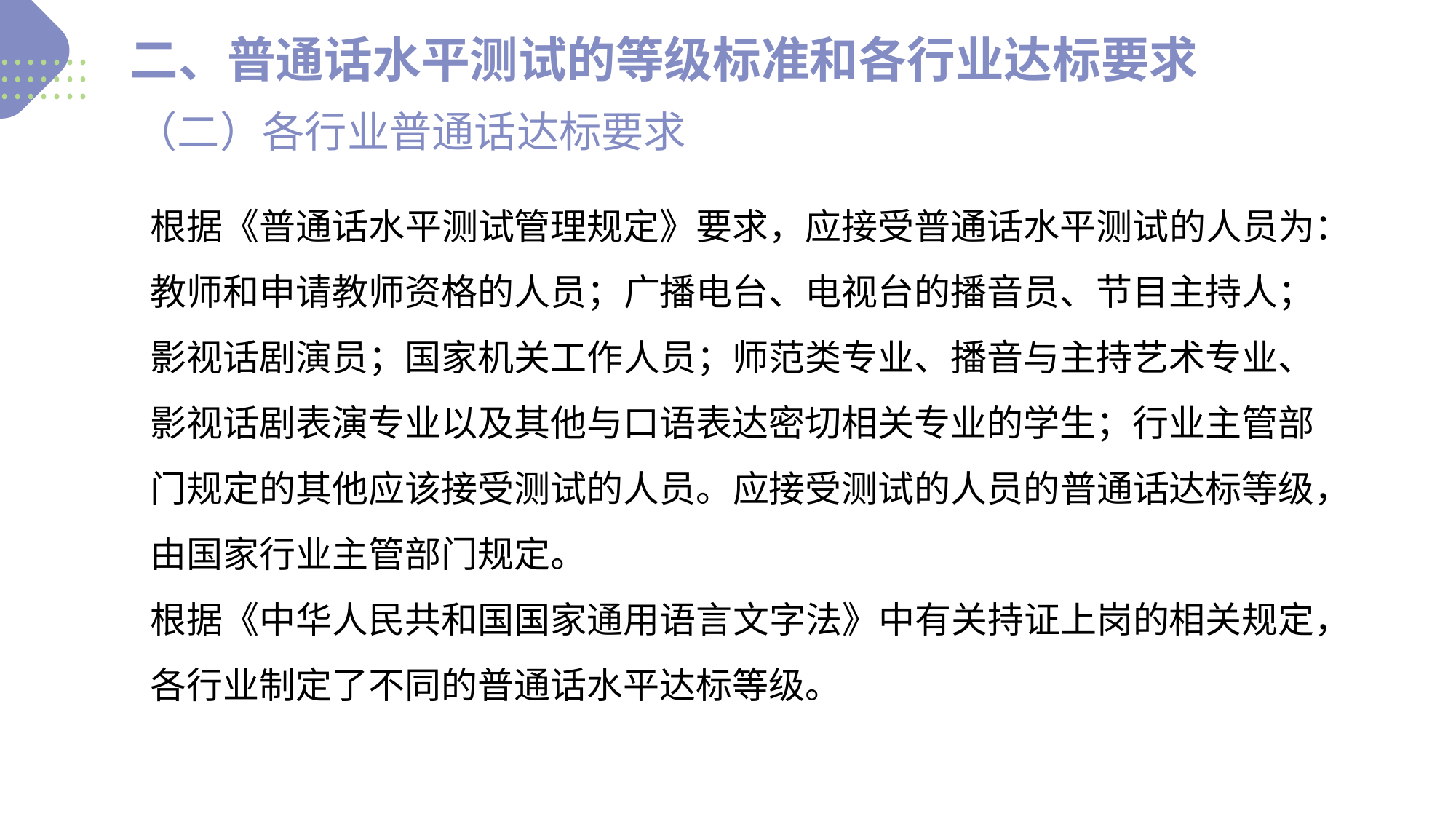

二、普通话水平测试的等级标准和各行业达标要求

（二）各行业普通话达标要求
根据《普通话水平测试管理规定》要求，应接受普通话水平测试的人员为：教师和申请教师资格的人员；广播电台、电视台的播音员、节目主持人；影视话剧演员；国家机关工作人员；师范类专业、播音与主持艺术专业、影视话剧表演专业以及其他与口语表达密切相关专业的学生；行业主管部门规定的其他应该接受测试的人员。应接受测试的人员的普通话达标等级，由国家行业主管部门规定。
根据《中华人民共和国国家通用语言文字法》中有关持证上岗的相关规定，各行业制定了不同的普通话水平达标等级。